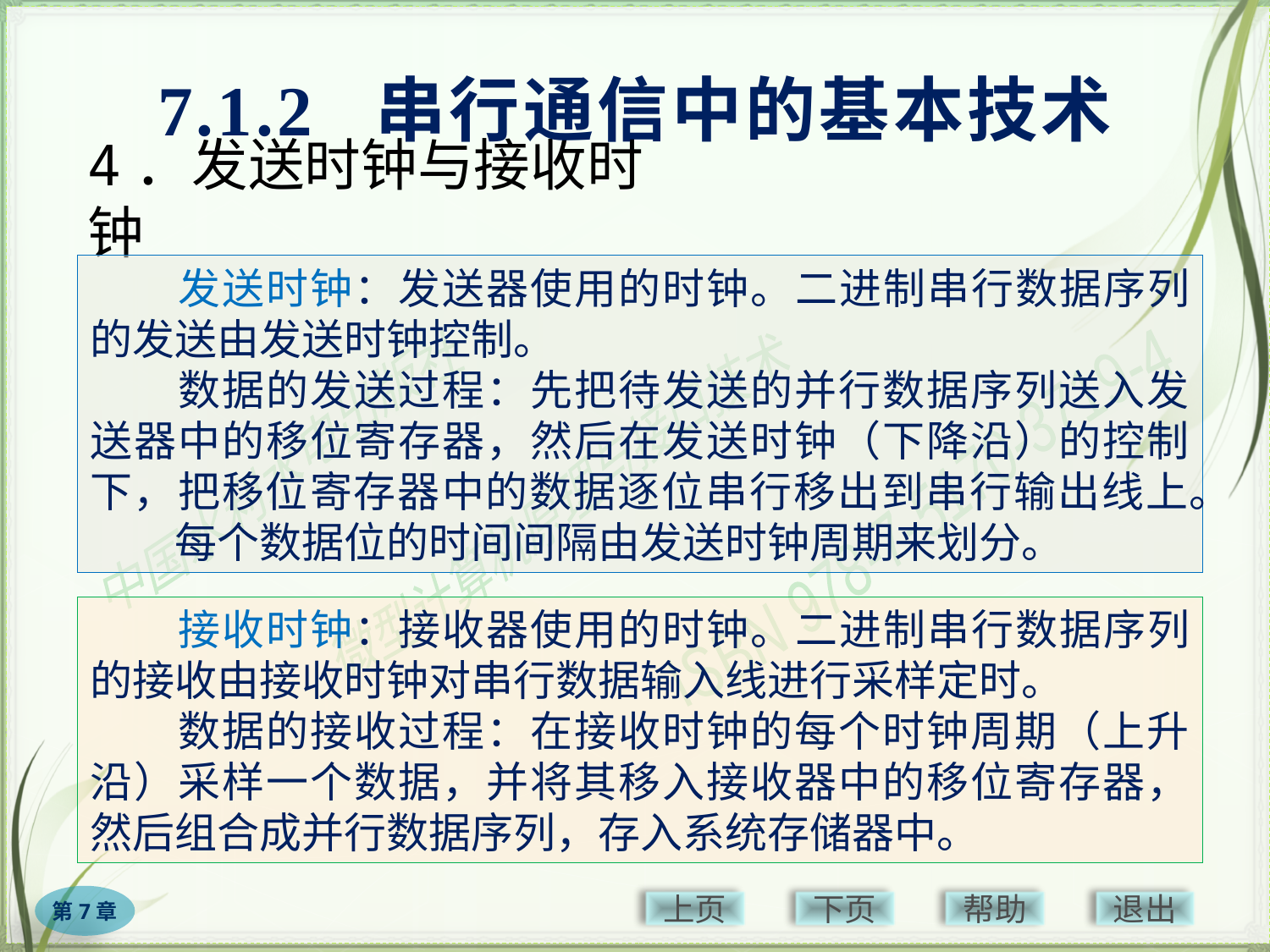

7.1.2  串行通信中的基本技术
# 4．发送时钟与接收时钟
　　发送时钟：发送器使用的时钟。二进制串行数据序列的发送由发送时钟控制。
　　数据的发送过程：先把待发送的并行数据序列送入发送器中的移位寄存器，然后在发送时钟（下降沿）的控制下，把移位寄存器中的数据逐位串行移出到串行输出线上。
　　每个数据位的时间间隔由发送时钟周期来划分。
　　接收时钟：接收器使用的时钟。二进制串行数据序列的接收由接收时钟对串行数据输入线进行采样定时。
　　数据的接收过程：在接收时钟的每个时钟周期（上升沿）采样一个数据，并将其移入接收器中的移位寄存器，然后组合成并行数据序列，存入系统存储器中。